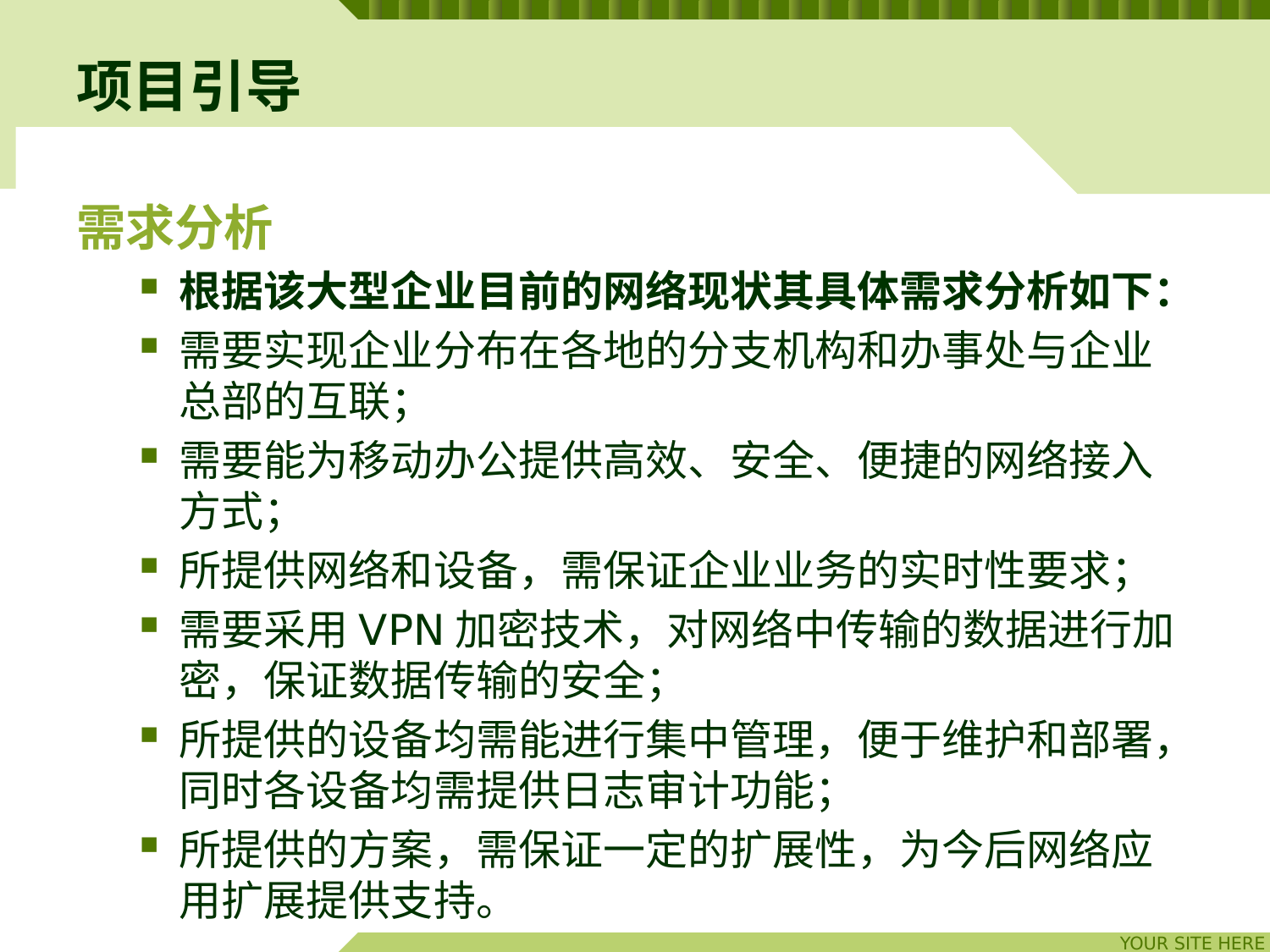

# 项目引导
需求分析
根据该大型企业目前的网络现状其具体需求分析如下：
需要实现企业分布在各地的分支机构和办事处与企业总部的互联；
需要能为移动办公提供高效、安全、便捷的网络接入方式；
所提供网络和设备，需保证企业业务的实时性要求；
需要采用VPN加密技术，对网络中传输的数据进行加密，保证数据传输的安全；
所提供的设备均需能进行集中管理，便于维护和部署，同时各设备均需提供日志审计功能；
所提供的方案，需保证一定的扩展性，为今后网络应用扩展提供支持。